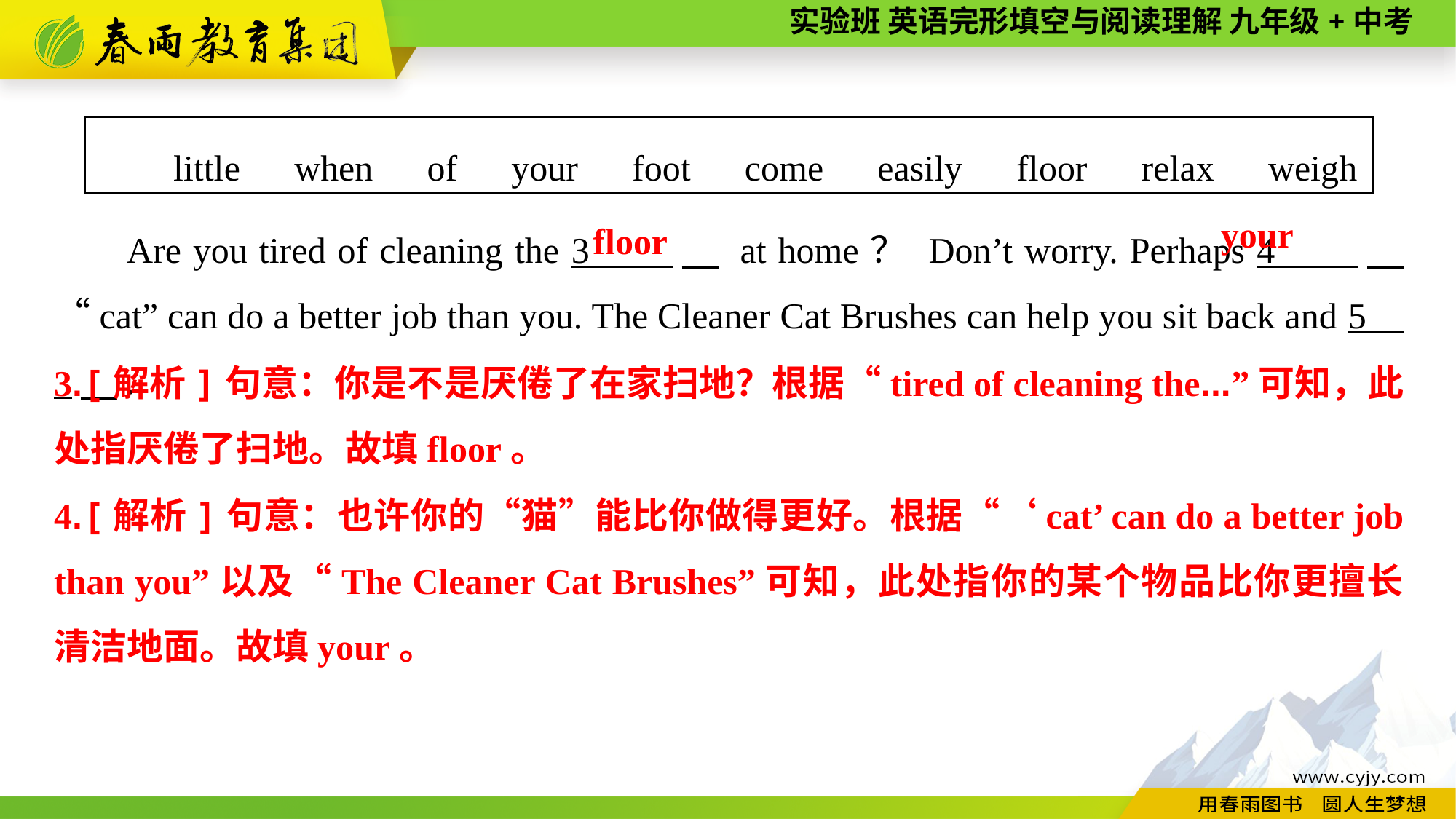

little　when　of　your　foot　come　easily　floor　relax　weigh
Are you tired of cleaning the 3       　 at home？ Don’t worry. Perhaps 4       　 “cat” can do a better job than you. The Cleaner Cat Brushes can help you sit back and 5       　.
your
floor
3.[解析]句意：你是不是厌倦了在家扫地？根据“tired of cleaning the...”可知，此处指厌倦了扫地。故填floor。
4.[解析]句意：也许你的“猫”能比你做得更好。根据“‘cat’ can do a better job than you”以及“The Cleaner Cat Brushes”可知，此处指你的某个物品比你更擅长清洁地面。故填your。